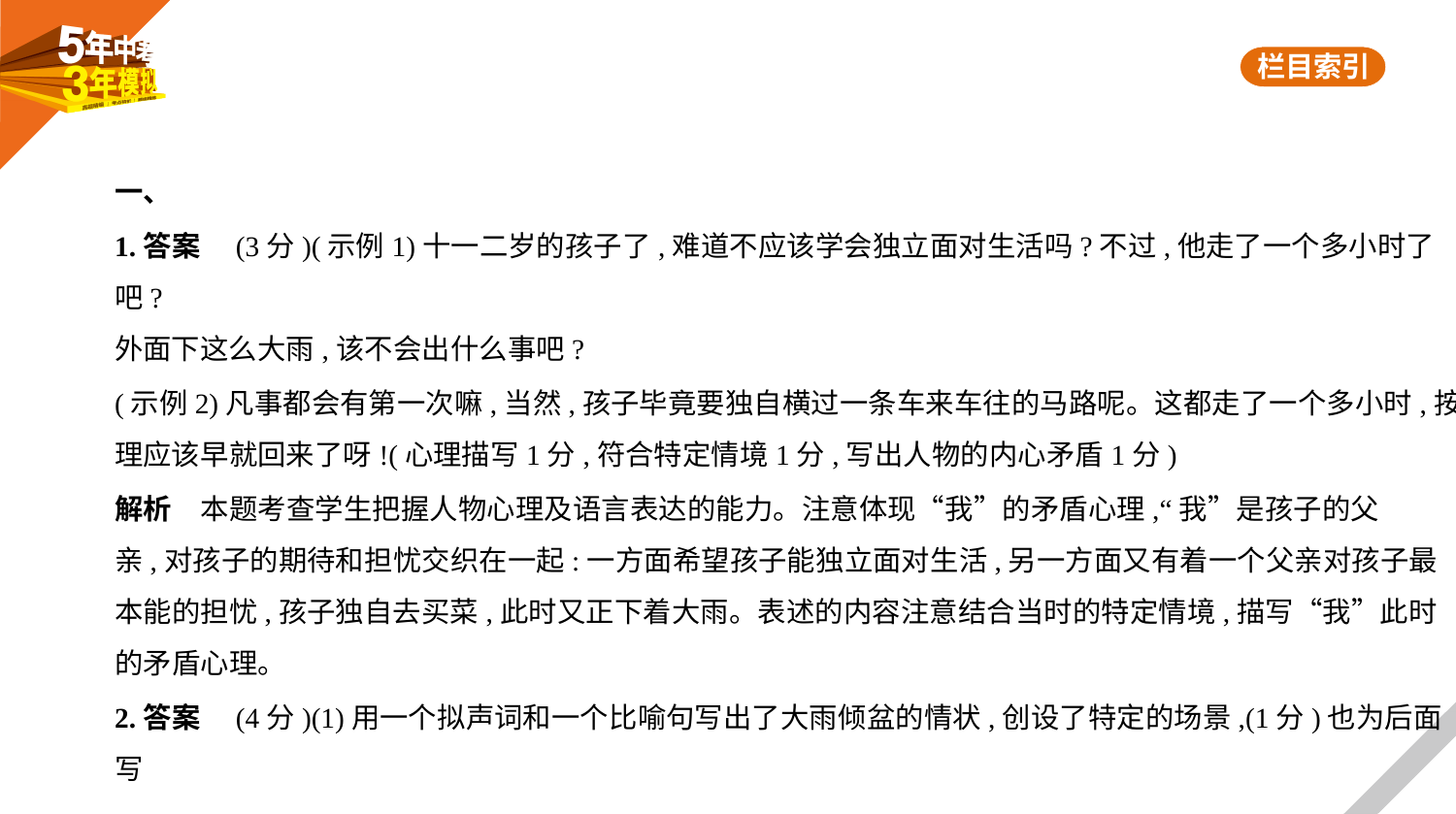

一、
1.答案　(3分)(示例1)十一二岁的孩子了,难道不应该学会独立面对生活吗?不过,他走了一个多小时了吧?
外面下这么大雨,该不会出什么事吧?
(示例2)凡事都会有第一次嘛,当然,孩子毕竟要独自横过一条车来车往的马路呢。这都走了一个多小时,按
理应该早就回来了呀!(心理描写1分,符合特定情境1分,写出人物的内心矛盾1分)
解析　本题考查学生把握人物心理及语言表达的能力。注意体现“我”的矛盾心理,“我”是孩子的父
亲,对孩子的期待和担忧交织在一起:一方面希望孩子能独立面对生活,另一方面又有着一个父亲对孩子最
本能的担忧,孩子独自去买菜,此时又正下着大雨。表述的内容注意结合当时的特定情境,描写“我”此时
的矛盾心理。
2.答案　(4分)(1)用一个拟声词和一个比喻句写出了大雨倾盆的情状,创设了特定的场景,(1分)也为后面写